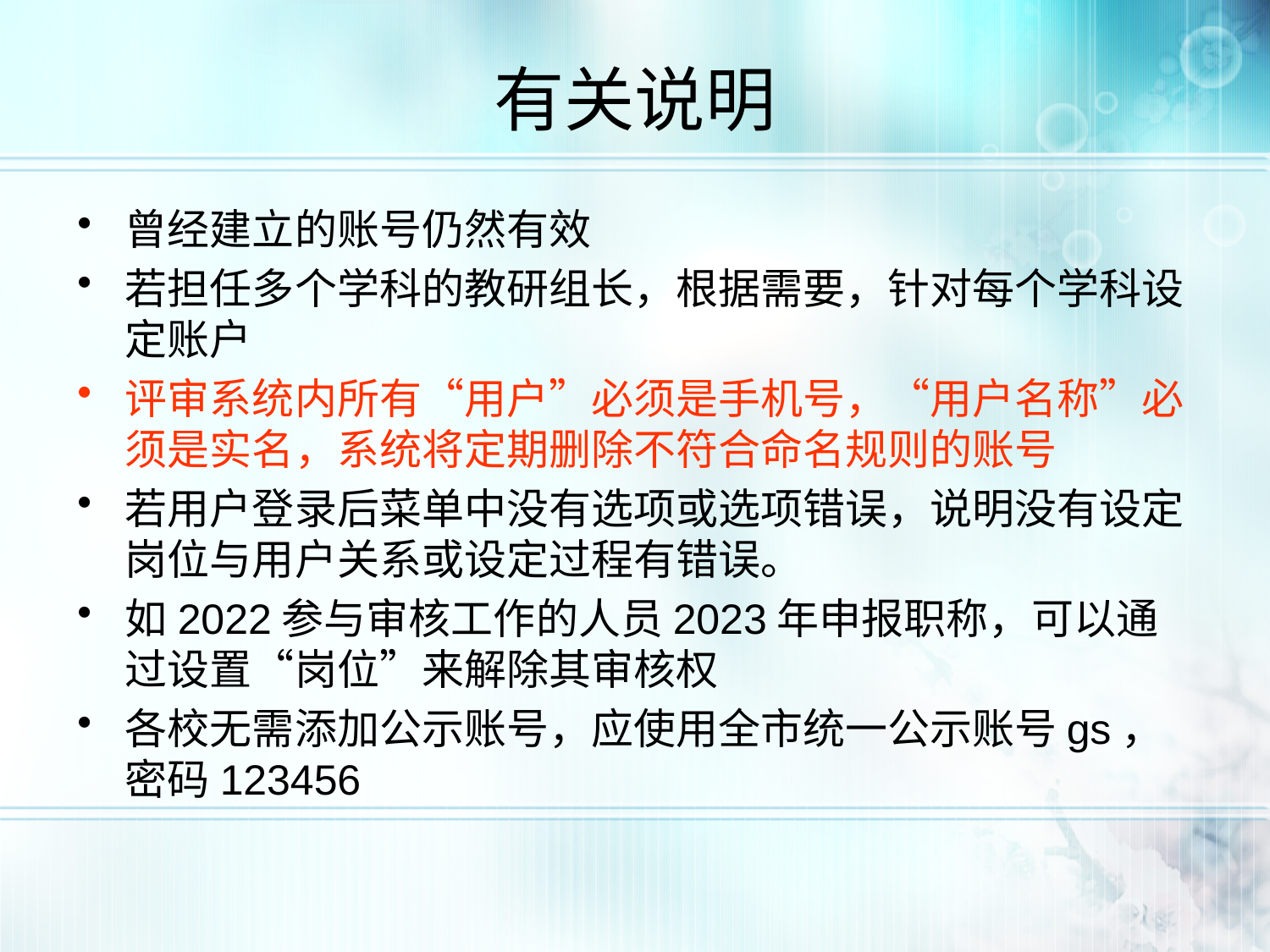

# 有关说明
曾经建立的账号仍然有效
若担任多个学科的教研组长，根据需要，针对每个学科设定账户
评审系统内所有“用户”必须是手机号，“用户名称”必须是实名，系统将定期删除不符合命名规则的账号
若用户登录后菜单中没有选项或选项错误，说明没有设定岗位与用户关系或设定过程有错误。
如2022参与审核工作的人员2023年申报职称，可以通过设置“岗位”来解除其审核权
各校无需添加公示账号，应使用全市统一公示账号gs，密码123456